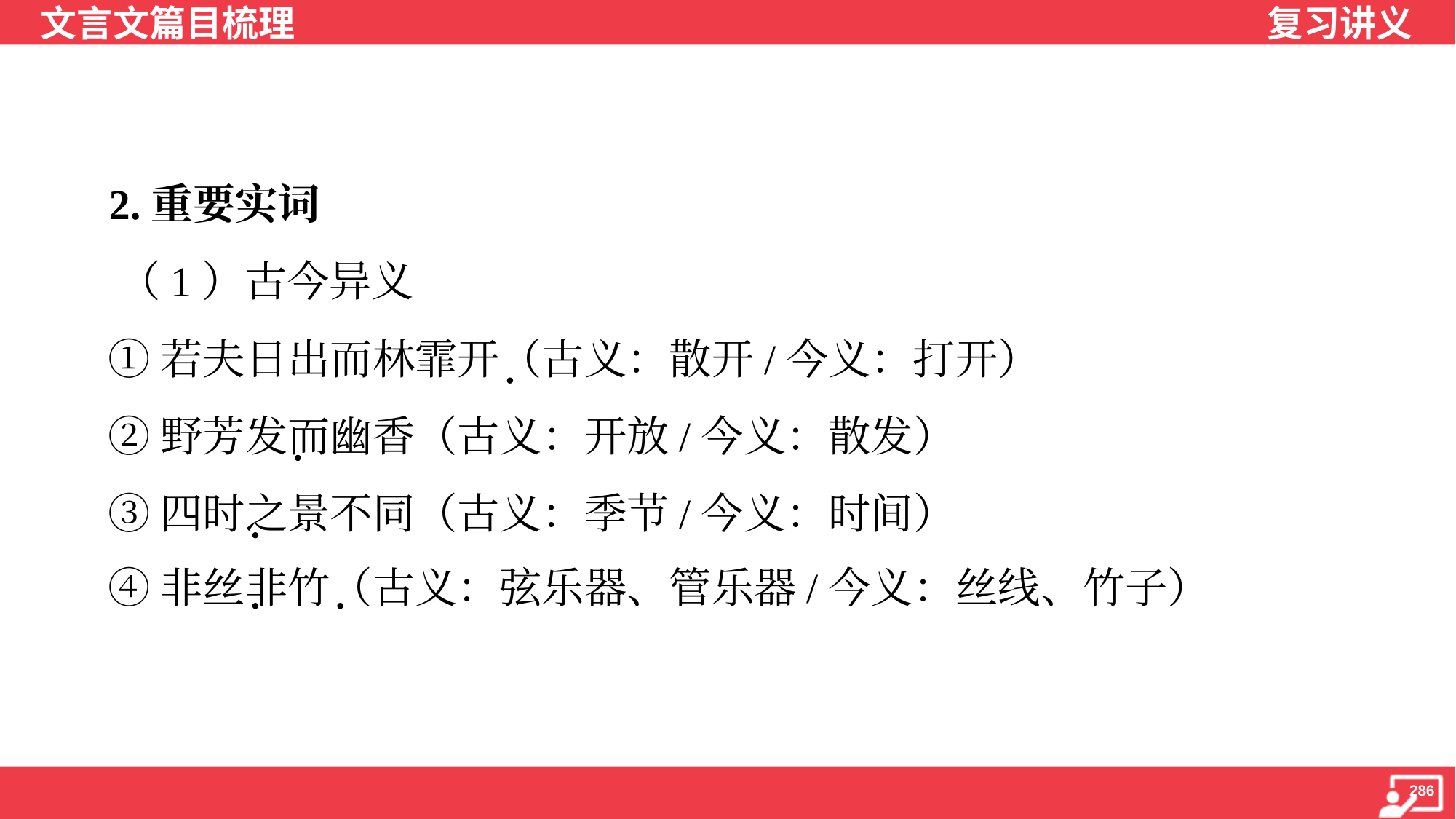

2.重要实词
    （1）古今异义
    ①若夫日出而林霏开（古义：散开/今义：打开）
    ②野芳发而幽香（古义：开放/今义：散发）
    ③四时之景不同（古义：季节/今义：时间）
    ④非丝非竹（古义：弦乐器、管乐器/今义：丝线、竹子）